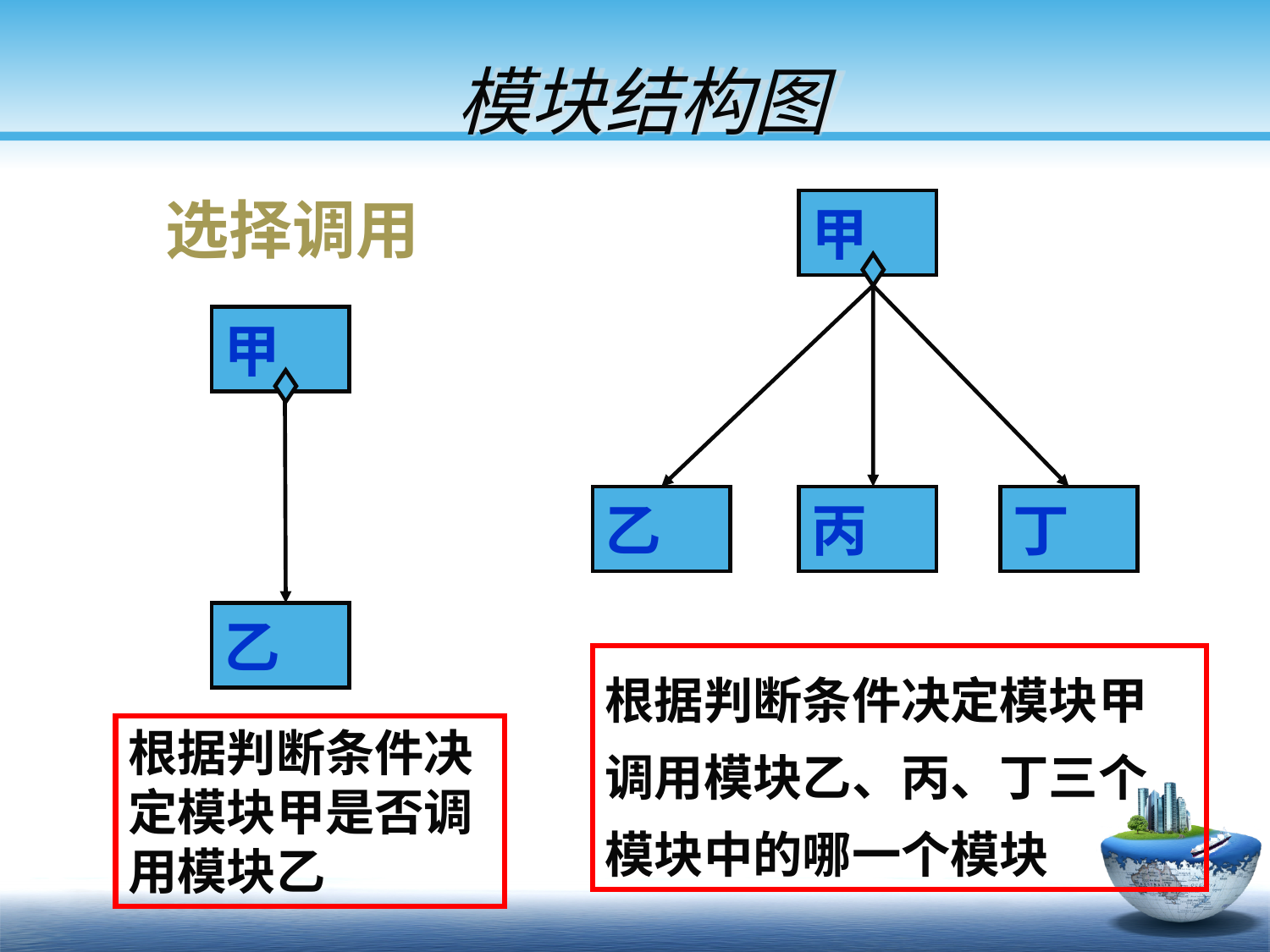

# 模块结构图
选择调用
甲

乙
丙
丁
甲

乙
根据判断条件决定模块甲调用模块乙、丙、丁三个模块中的哪一个模块
根据判断条件决定模块甲是否调用模块乙